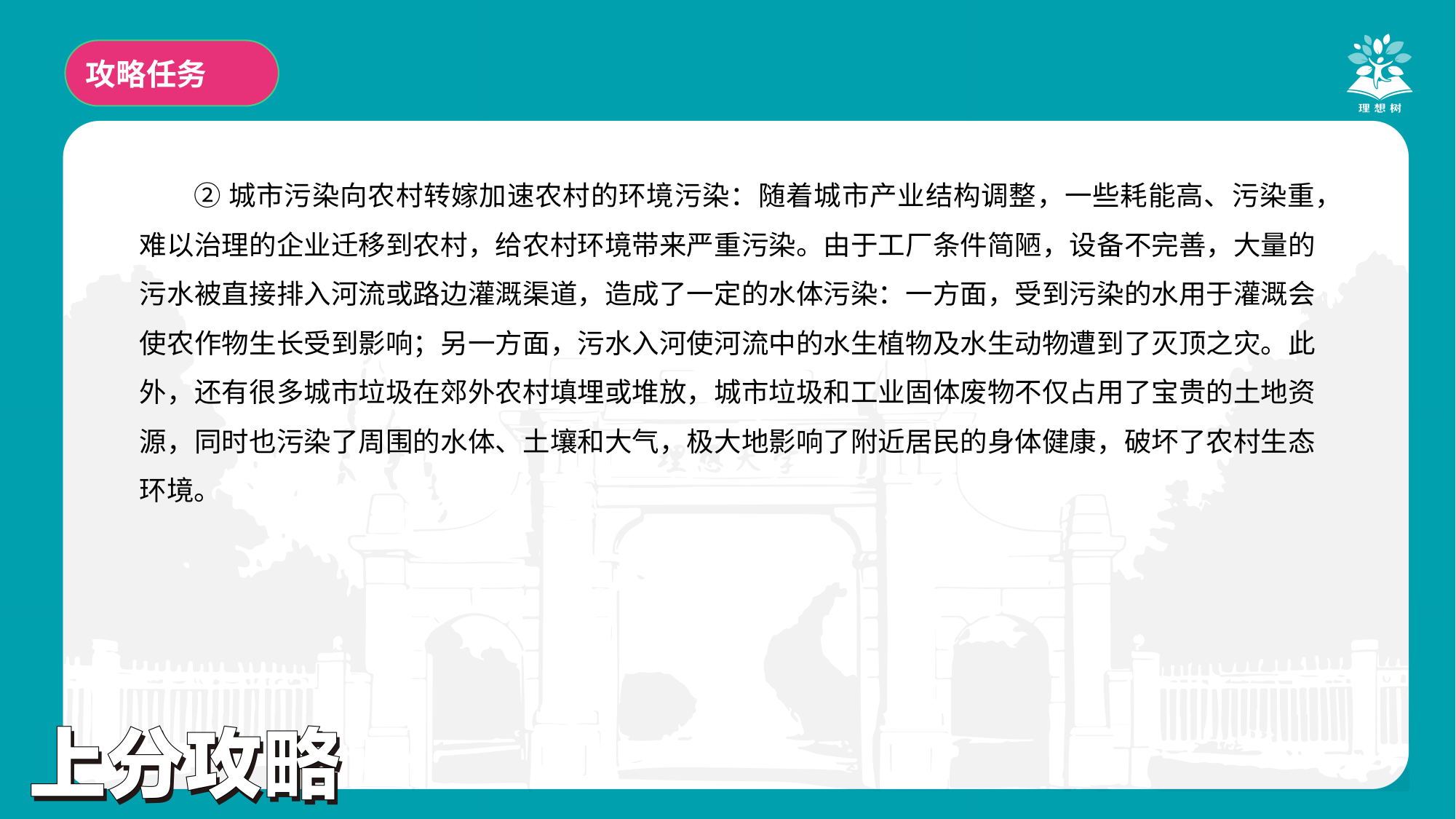

攻略任务
②城市污染向农村转嫁加速农村的环境污染：随着城市产业结构调整，一些耗能高、污染重，难以治理的企业迁移到农村，给农村环境带来严重污染。由于工厂条件简陋，设备不完善，大量的污水被直接排入河流或路边灌溉渠道，造成了一定的水体污染：一方面，受到污染的水用于灌溉会使农作物生长受到影响；另一方面，污水入河使河流中的水生植物及水生动物遭到了灭顶之灾。此外，还有很多城市垃圾在郊外农村填埋或堆放，城市垃圾和工业固体废物不仅占用了宝贵的土地资源，同时也污染了周围的水体、土壤和大气，极大地影响了附近居民的身体健康，破坏了农村生态环境。